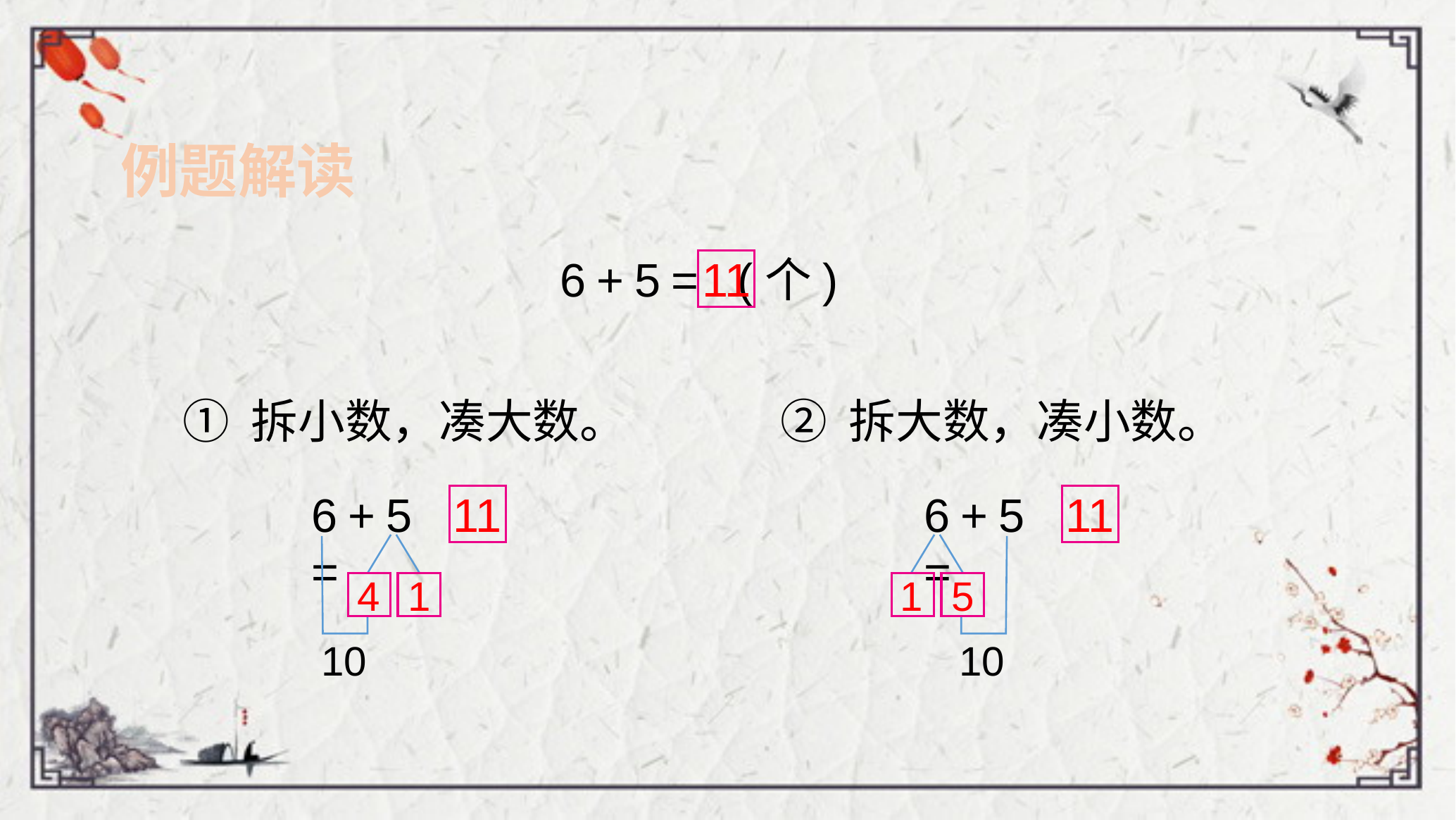

例题解读
6 + 5 =   (个)

11
① 拆小数，凑大数。
② 拆大数，凑小数。
6 + 5 =

11
6 + 5 =

11

4
1
1
5

10
10